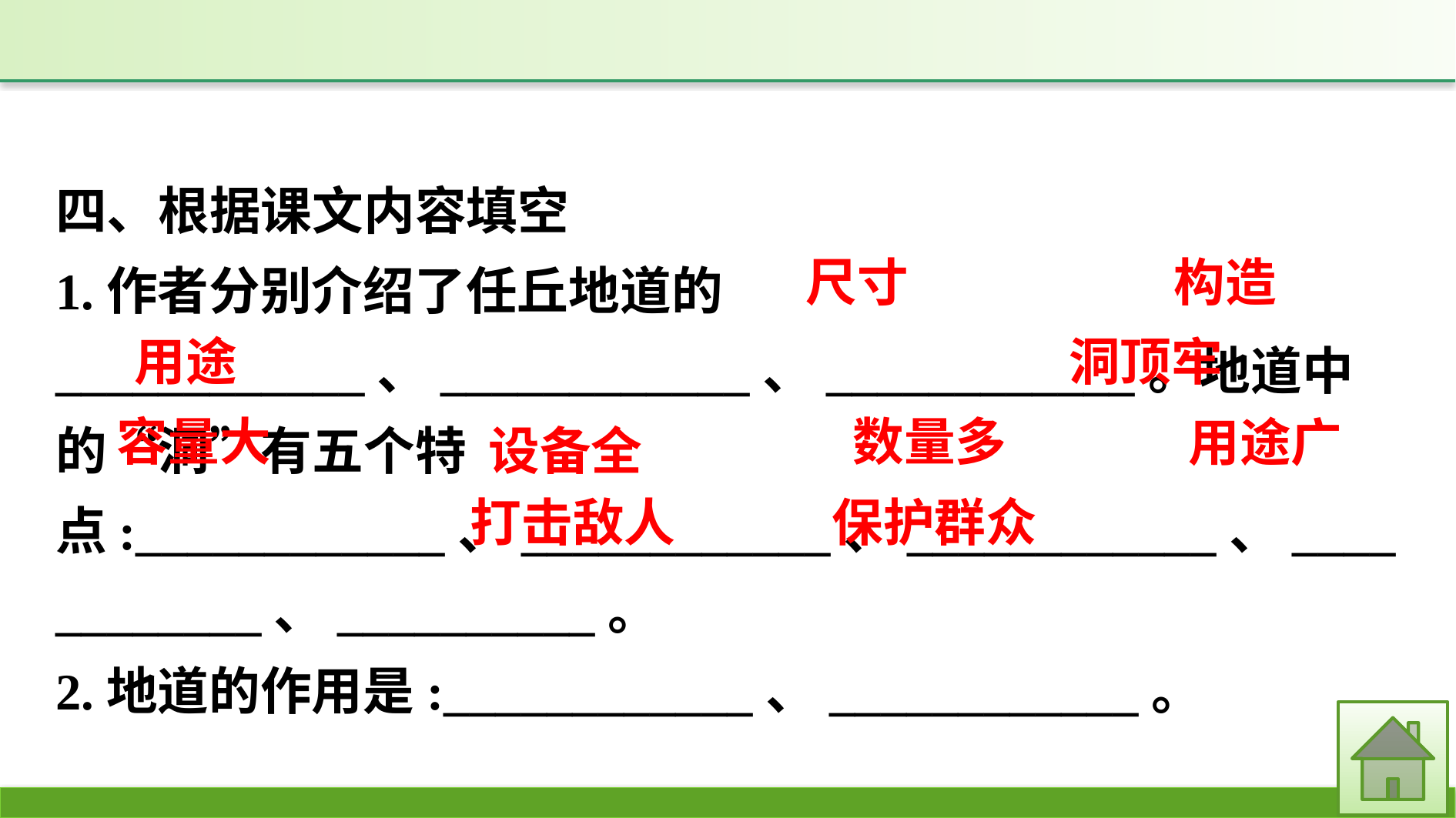

四、根据课文内容填空
1.作者分别介绍了任丘地道的____________、____________、____________。地道中的“洞”有五个特点:____________、____________、____________、____________、__________。
2.地道的作用是:____________、____________。
尺寸
构造
用途
洞顶牢
设备全
数量多
容量大
用途广
打击敌人
保护群众